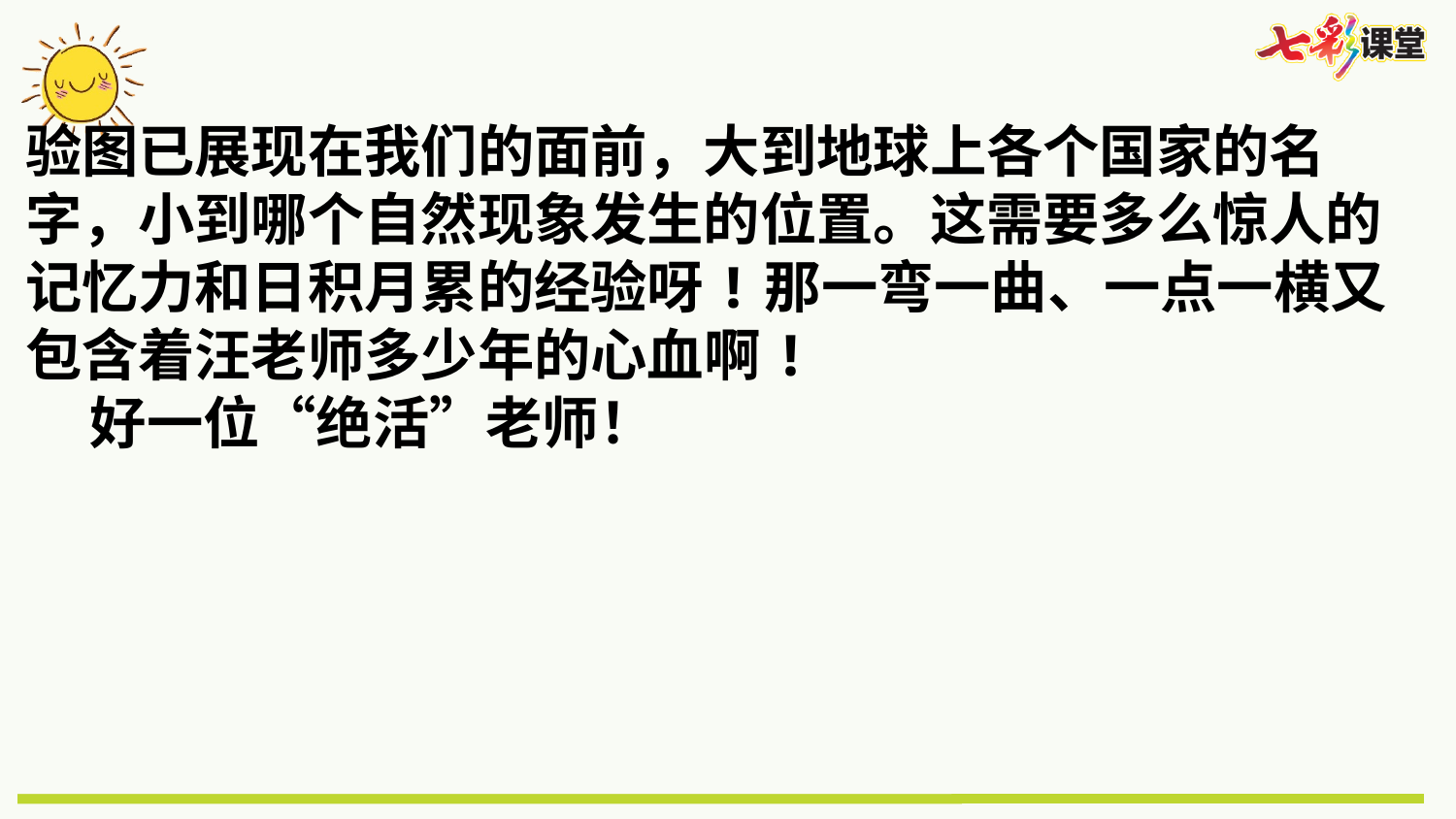

验图已展现在我们的面前，大到地球上各个国家的名字，小到哪个自然现象发生的位置。这需要多么惊人的记忆力和日积月累的经验呀!那一弯一曲、一点一横又包含着汪老师多少年的心血啊!
    好一位“绝活”老师！